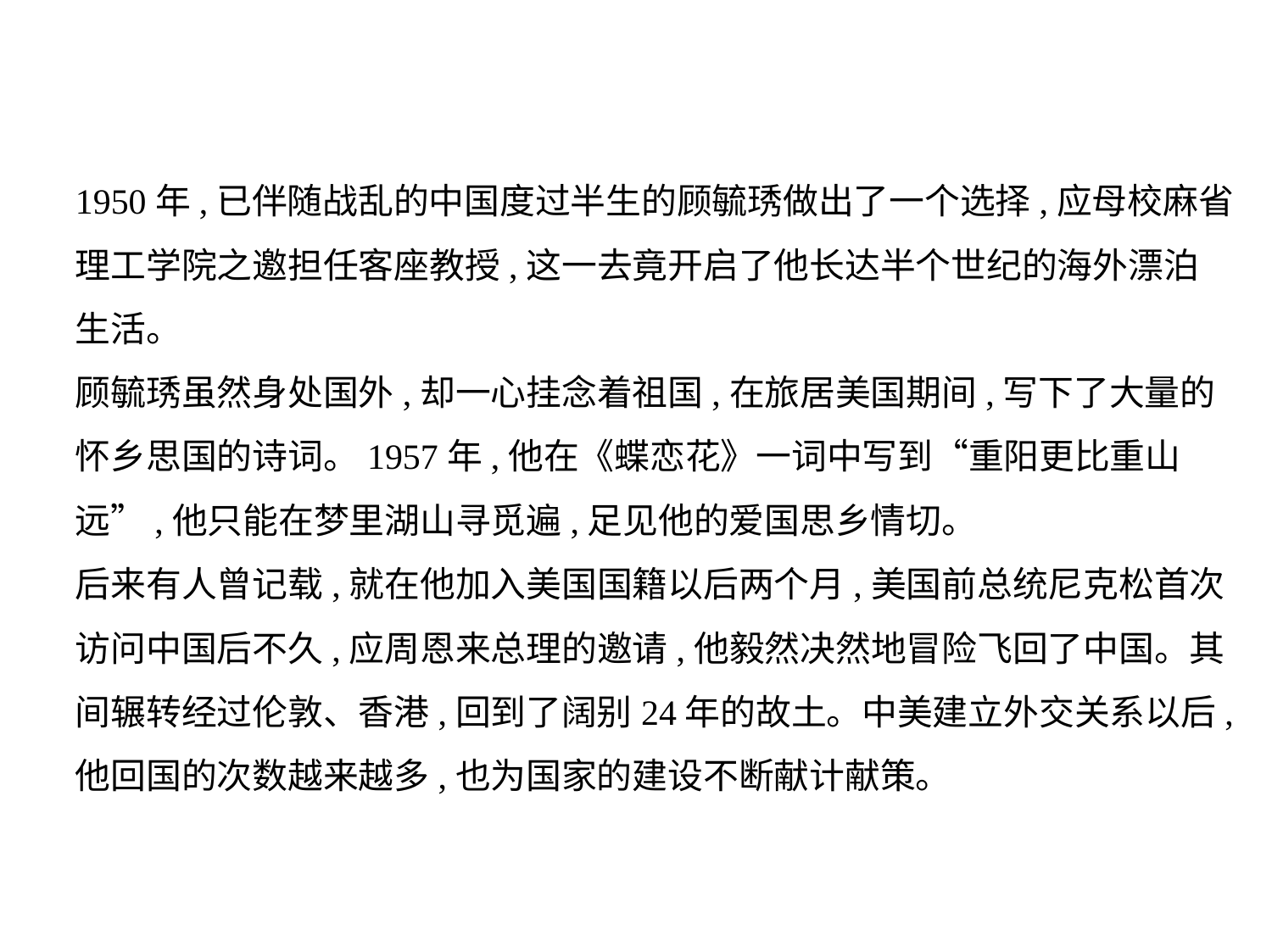

1950年,已伴随战乱的中国度过半生的顾毓琇做出了一个选择,应母校麻省
理工学院之邀担任客座教授,这一去竟开启了他长达半个世纪的海外漂泊
生活。
顾毓琇虽然身处国外,却一心挂念着祖国,在旅居美国期间,写下了大量的
怀乡思国的诗词。1957年,他在《蝶恋花》一词中写到“重阳更比重山
远”,他只能在梦里湖山寻觅遍,足见他的爱国思乡情切。
后来有人曾记载,就在他加入美国国籍以后两个月,美国前总统尼克松首次
访问中国后不久,应周恩来总理的邀请,他毅然决然地冒险飞回了中国。其
间辗转经过伦敦、香港,回到了阔别24年的故土。中美建立外交关系以后,
他回国的次数越来越多,也为国家的建设不断献计献策。